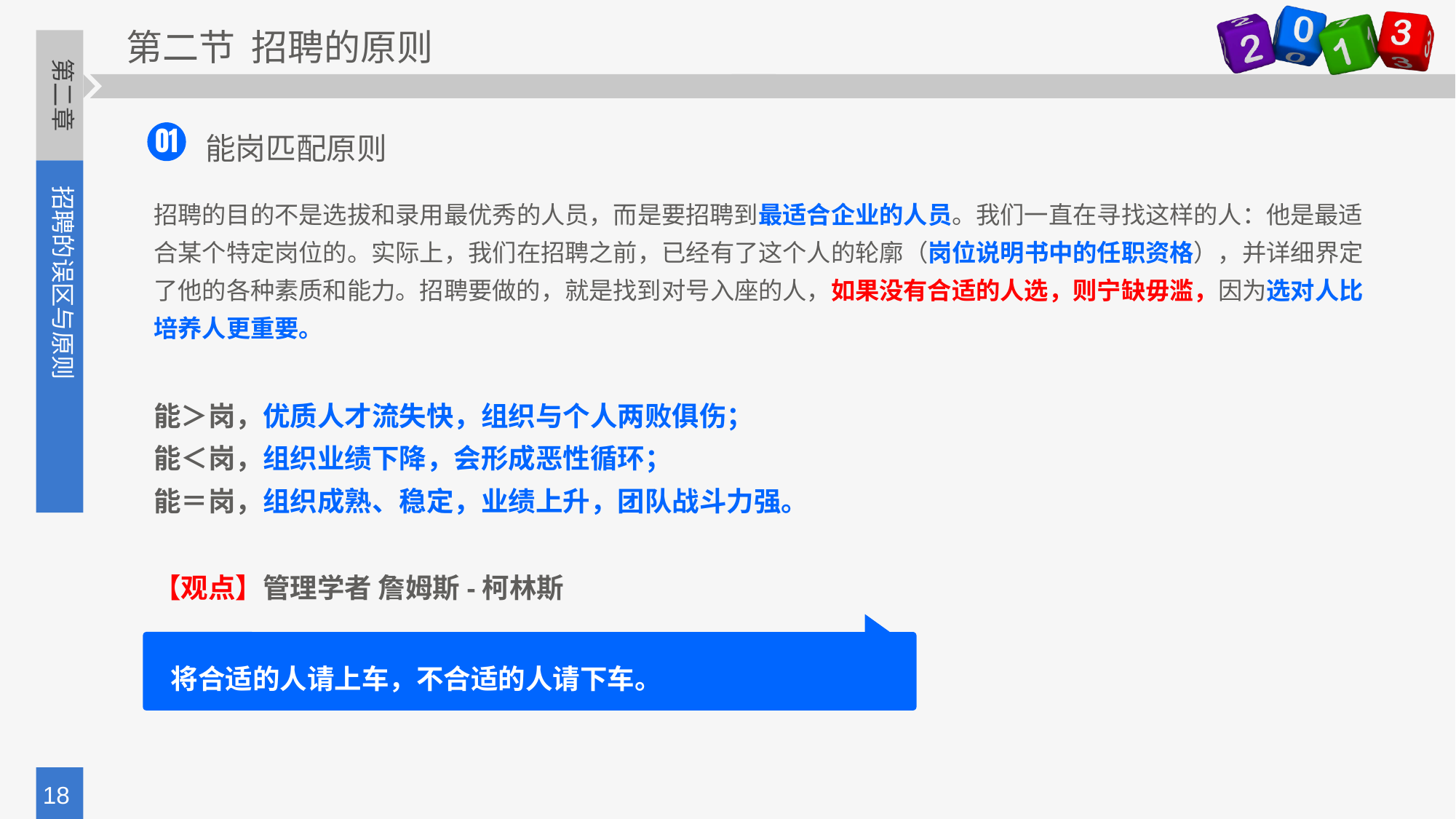

能岗匹配原则
01

招聘的目的不是选拔和录用最优秀的人员，而是要招聘到最适合企业的人员。我们一直在寻找这样的人：他是最适合某个特定岗位的。实际上，我们在招聘之前，已经有了这个人的轮廓（岗位说明书中的任职资格），并详细界定了他的各种素质和能力。招聘要做的，就是找到对号入座的人，如果没有合适的人选，则宁缺毋滥，因为选对人比培养人更重要。
能＞岗，优质人才流失快，组织与个人两败俱伤；
能＜岗，组织业绩下降，会形成恶性循环；
能＝岗，组织成熟、稳定，业绩上升，团队战斗力强。
【观点】管理学者 詹姆斯-柯林斯

将合适的人请上车，不合适的人请下车。